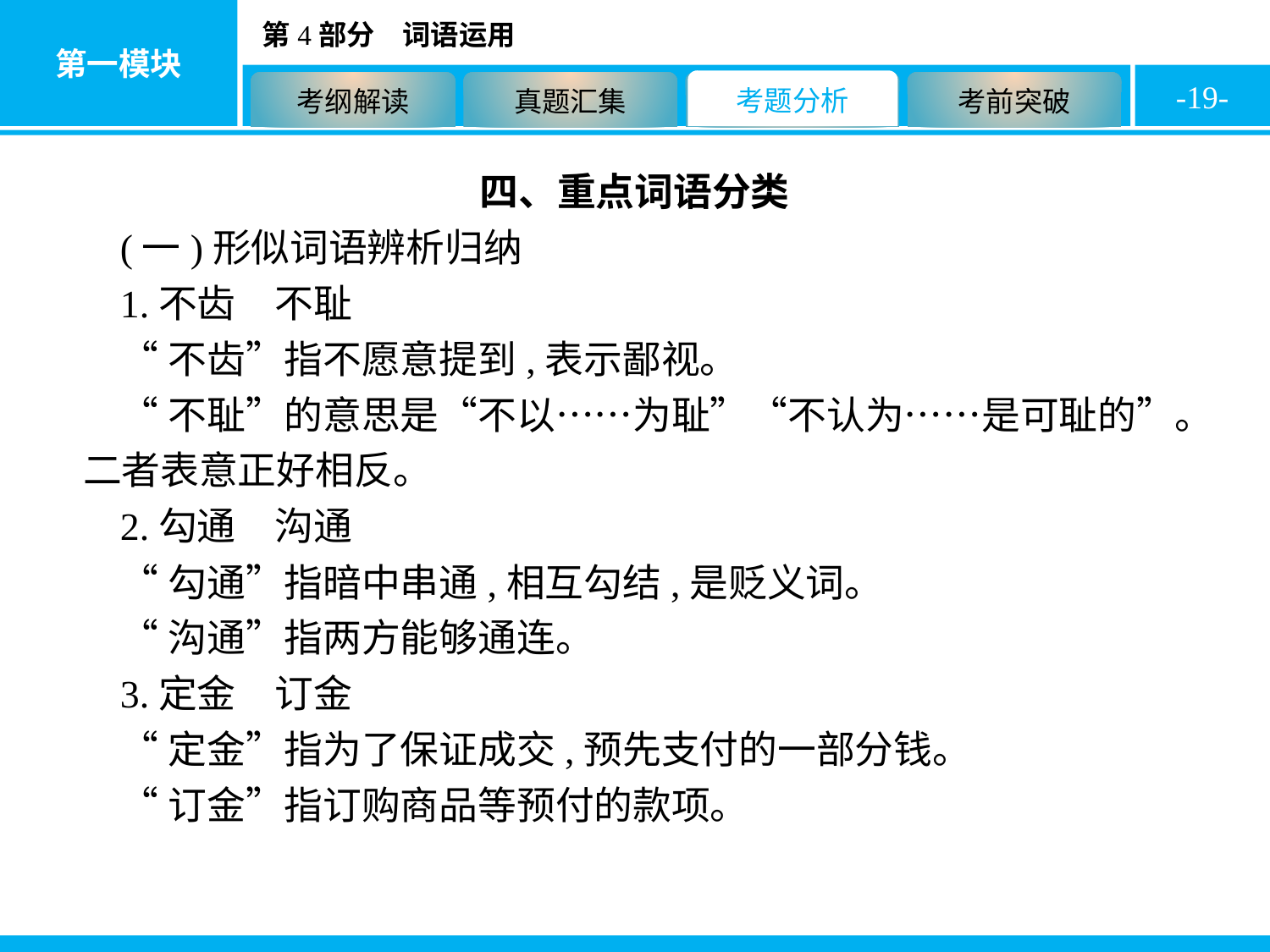

-19-
四、重点词语分类
(一)形似词语辨析归纳
1.不齿　不耻
“不齿”指不愿意提到,表示鄙视。
“不耻”的意思是“不以……为耻”“不认为……是可耻的”。二者表意正好相反。
2.勾通　沟通
“勾通”指暗中串通,相互勾结,是贬义词。
“沟通”指两方能够通连。
3.定金　订金
“定金”指为了保证成交,预先支付的一部分钱。
“订金”指订购商品等预付的款项。